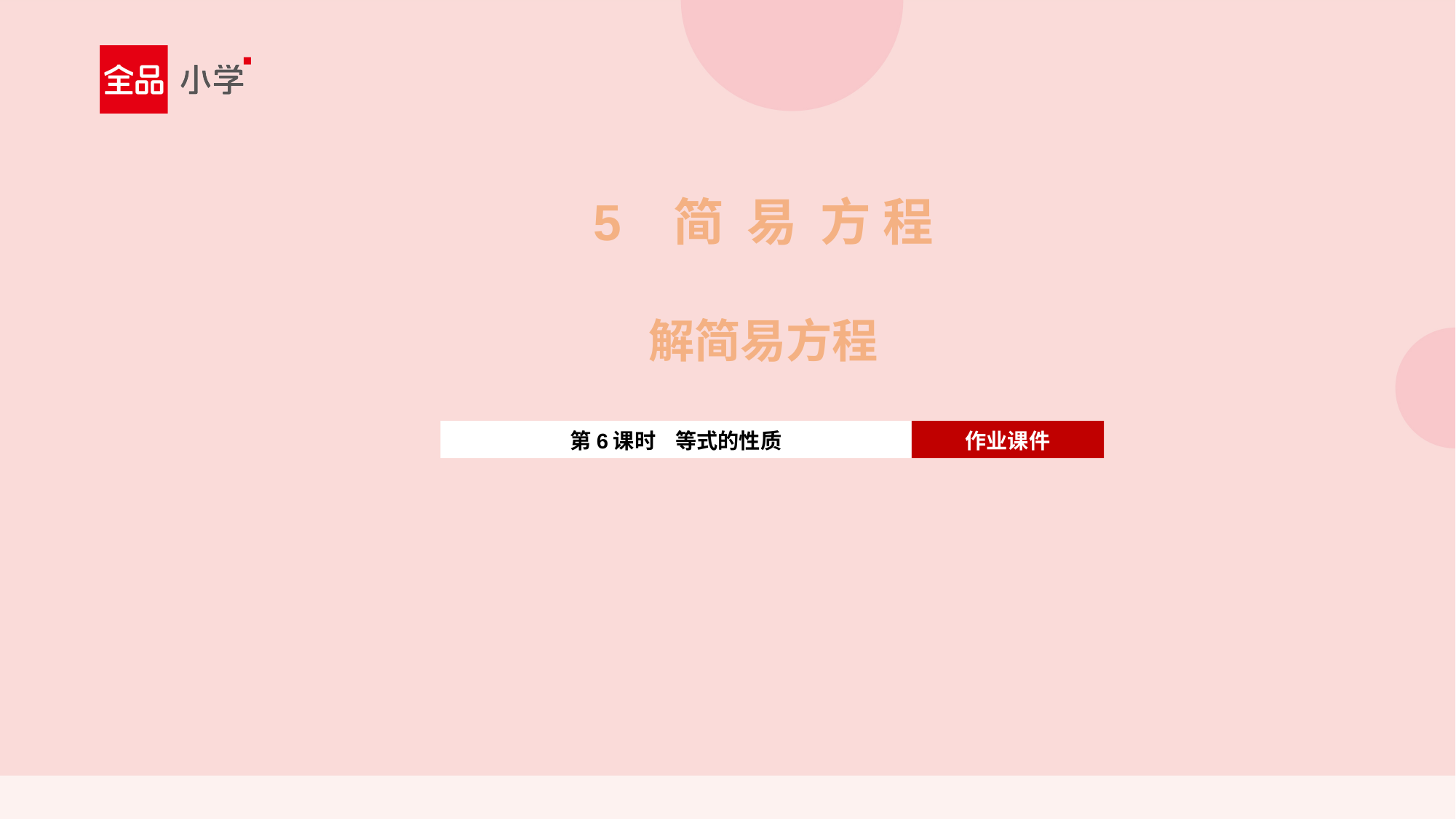

5   简  易  方 程
解简易方程
第6课时    等式的性质

作业课件